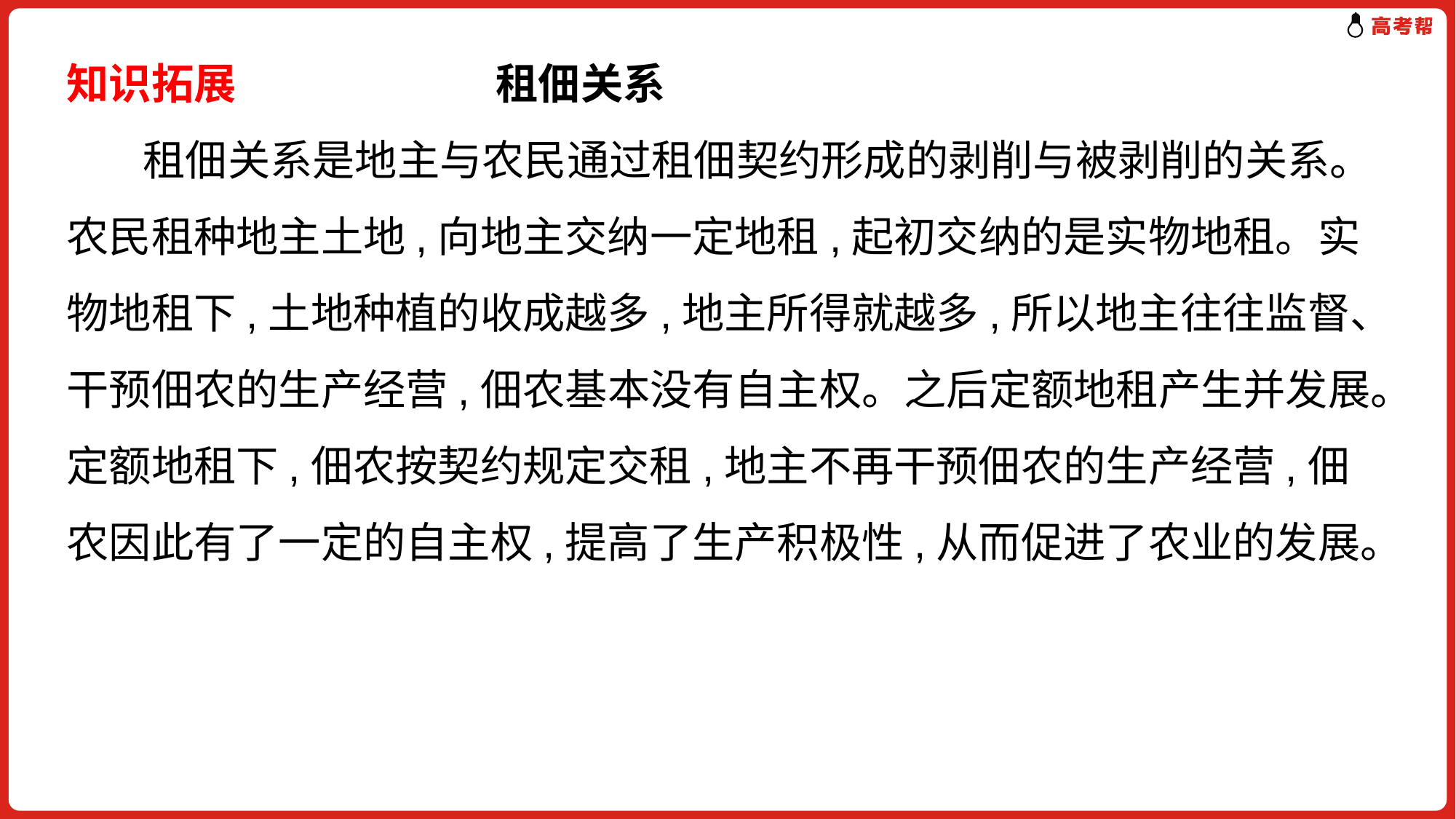

知识拓展　                       租佃关系
       租佃关系是地主与农民通过租佃契约形成的剥削与被剥削的关系。农民租种地主土地,向地主交纳一定地租,起初交纳的是实物地租。实物地租下,土地种植的收成越多,地主所得就越多,所以地主往往监督、干预佃农的生产经营,佃农基本没有自主权。之后定额地租产生并发展。定额地租下,佃农按契约规定交租,地主不再干预佃农的生产经营,佃农因此有了一定的自主权,提高了生产积极性,从而促进了农业的发展。